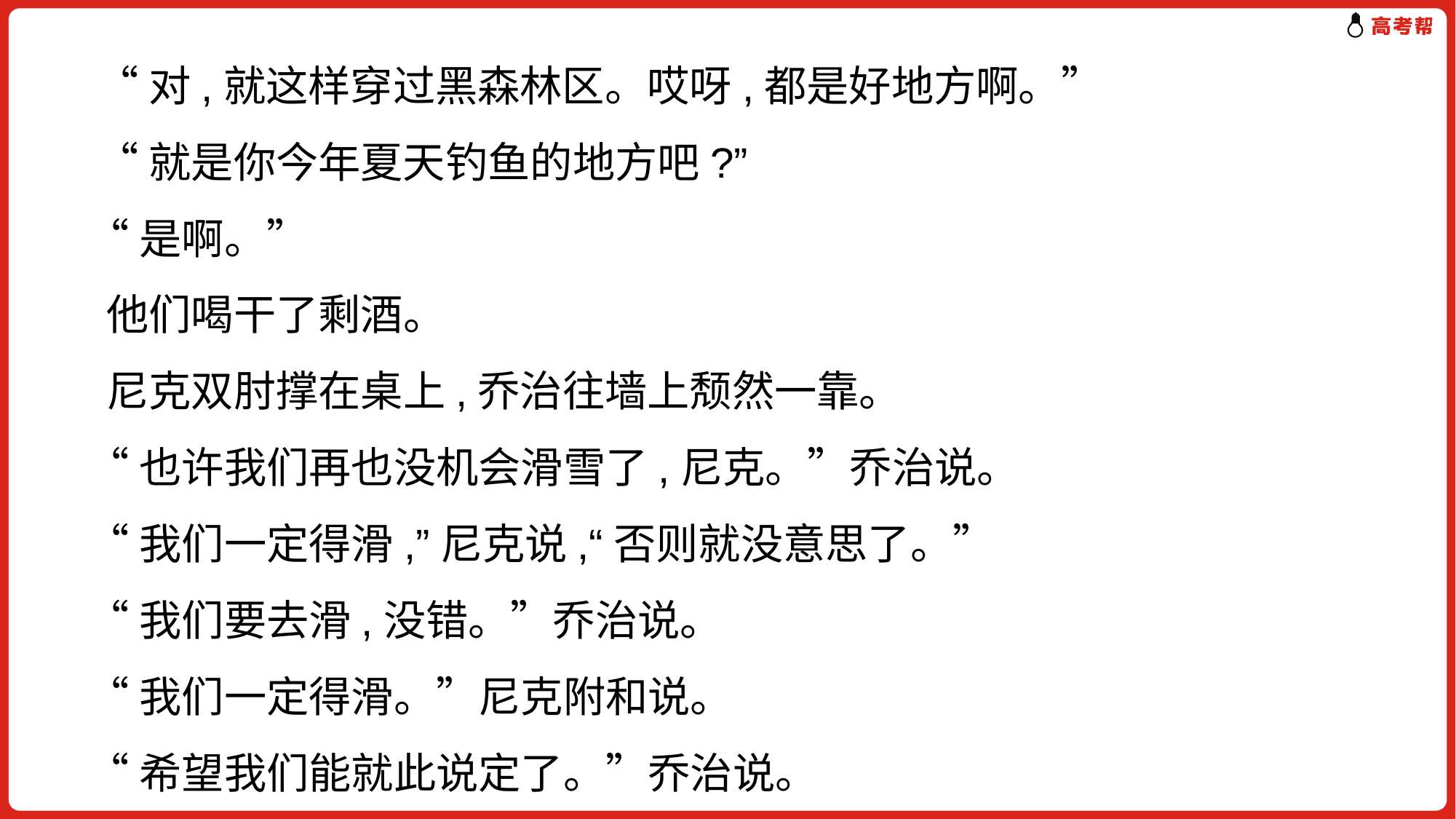

“对,就这样穿过黑森林区。哎呀,都是好地方啊。”
      “就是你今年夏天钓鱼的地方吧?”
     “是啊。”
      他们喝干了剩酒。
      尼克双肘撑在桌上,乔治往墙上颓然一靠。
     “也许我们再也没机会滑雪了,尼克。”乔治说。
     “我们一定得滑,”尼克说,“否则就没意思了。”
     “我们要去滑,没错。”乔治说。
     “我们一定得滑。”尼克附和说。
     “希望我们能就此说定了。”乔治说。